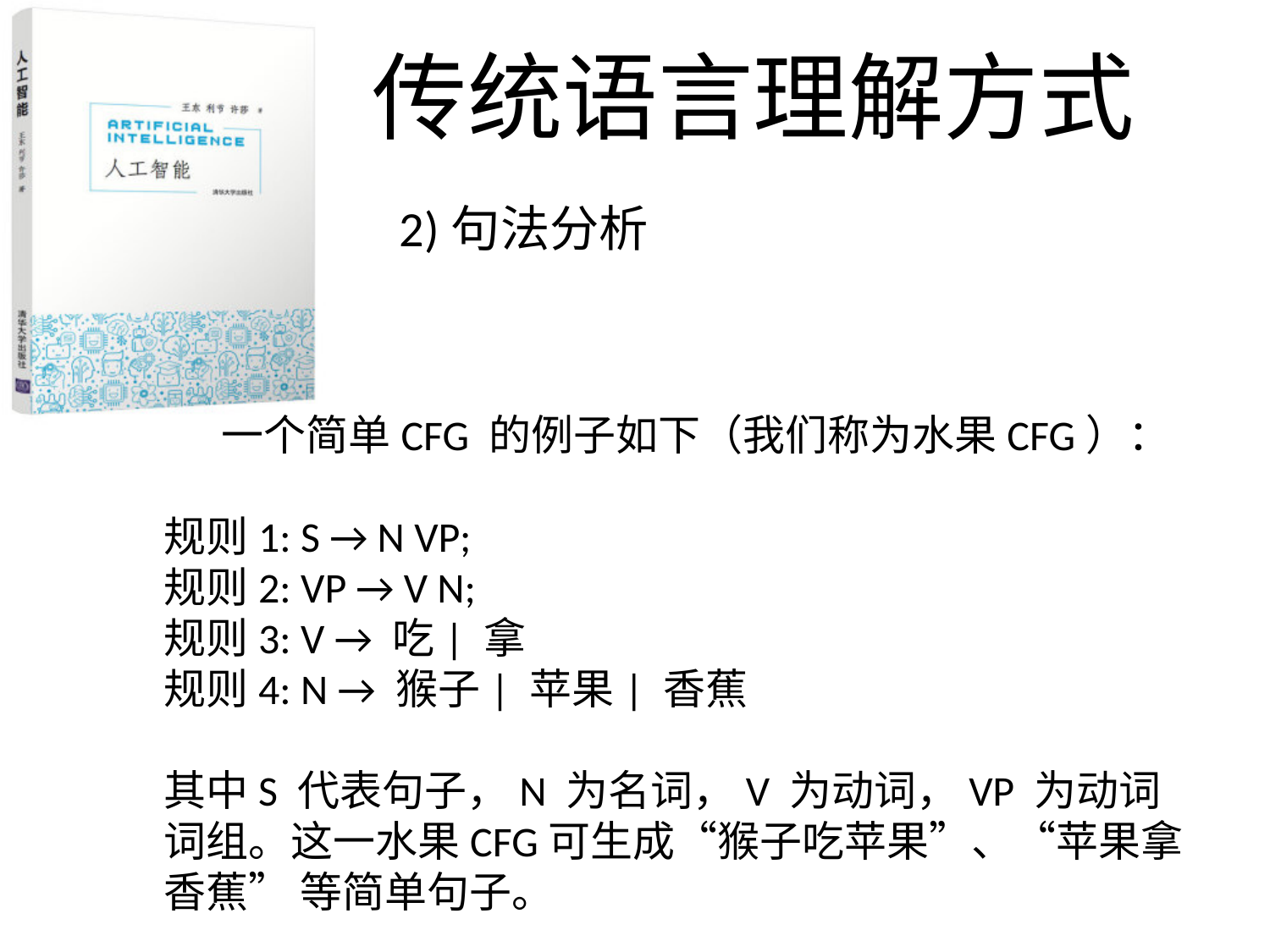

传统语言理解方式
2)句法分析
     一个简单CFG 的例子如下（我们称为水果CFG）：

规则1: S → N VP;
规则2: VP → V N;
规则3: V → 吃| 拿
规则4: N → 猴子| 苹果| 香蕉

其中S 代表句子，N 为名词，V 为动词，VP 为动词词组。这一水果CFG可生成“猴子吃苹果”、“苹果拿香蕉” 等简单句子。